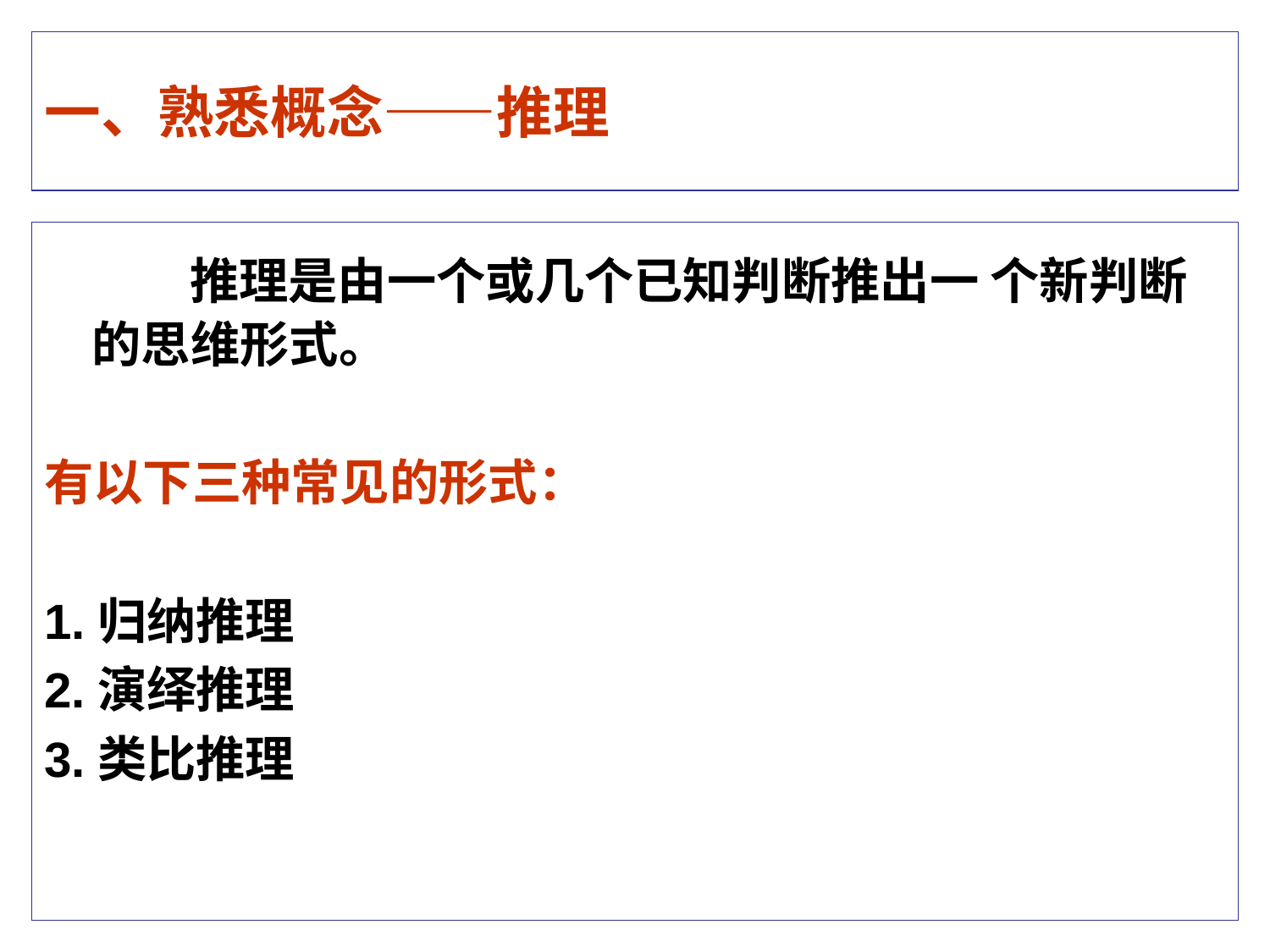

# 一、熟悉概念——推理
        推理是由一个或几个已知判断推出一 个新判断的思维形式。

有以下三种常见的形式：

1.归纳推理
2.演绎推理
3.类比推理